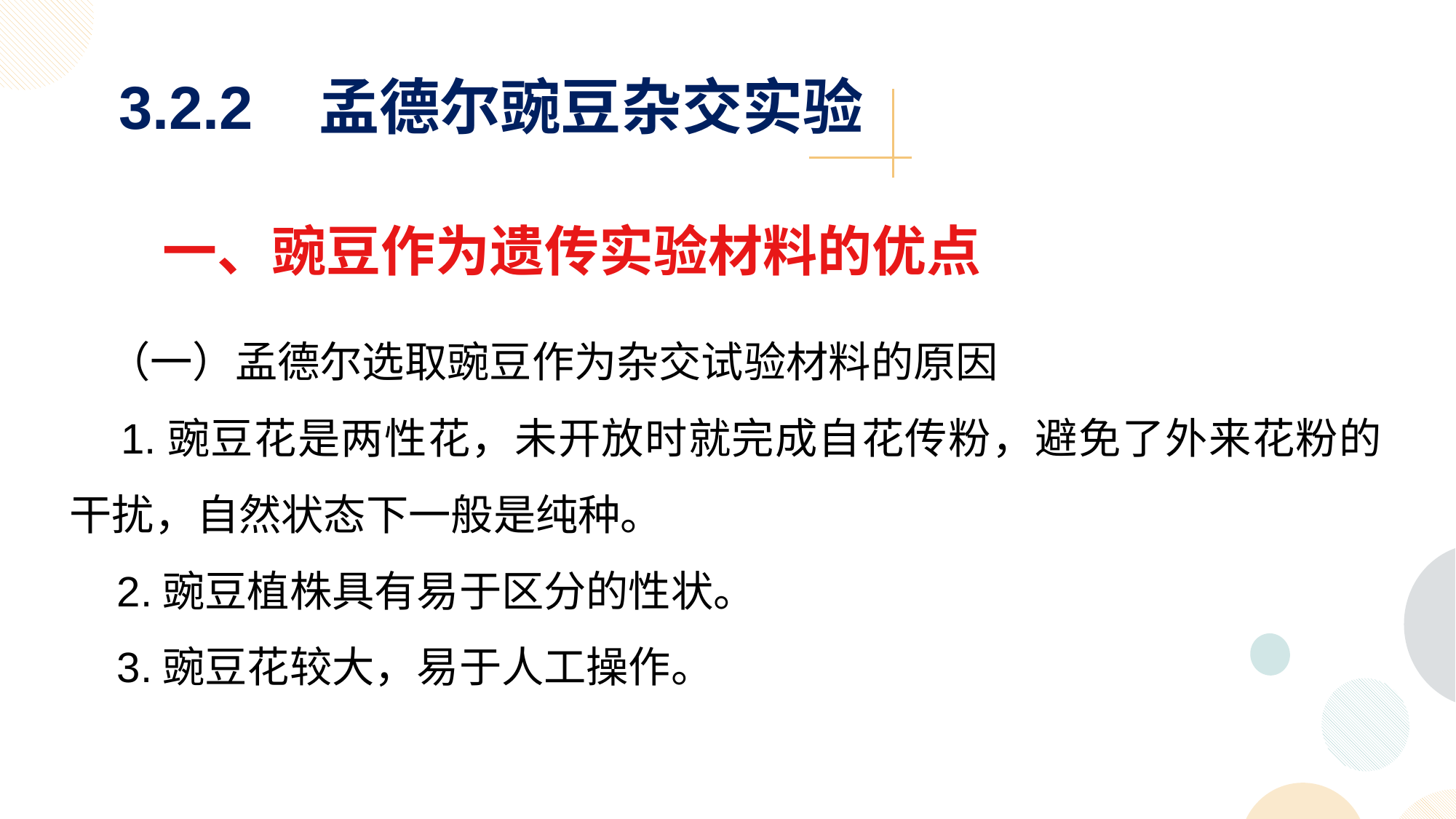

3.2.2   孟德尔豌豆杂交实验
一、豌豆作为遗传实验材料的优点
   （一）孟德尔选取豌豆作为杂交试验材料的原因
    1.豌豆花是两性花，未开放时就完成自花传粉，避免了外来花粉的干扰，自然状态下一般是纯种。
    2.豌豆植株具有易于区分的性状。
    3.豌豆花较大，易于人工操作。